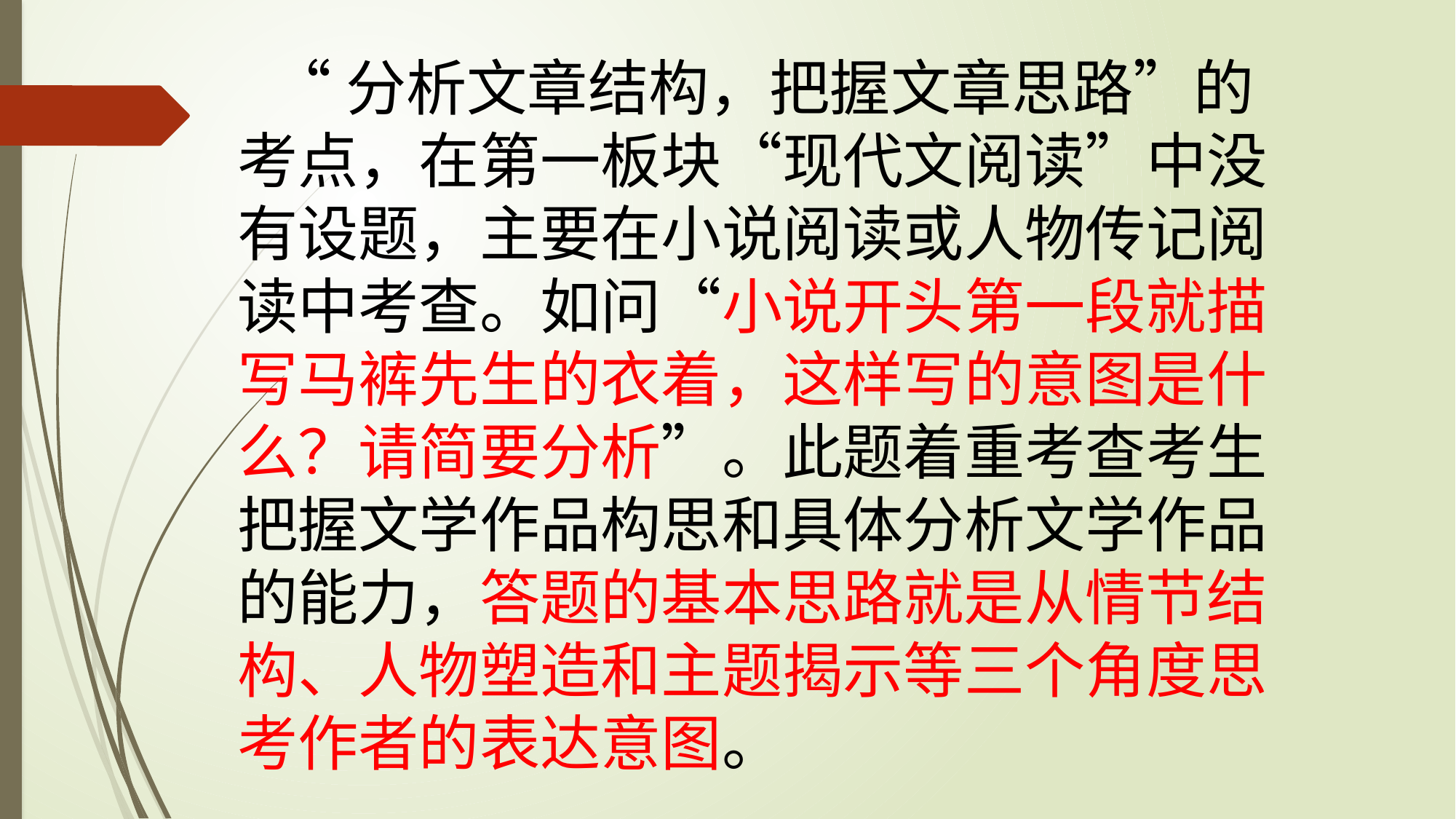

“分析文章结构，把握文章思路”的考点，在第一板块“现代文阅读”中没有设题，主要在小说阅读或人物传记阅读中考查。如问“小说开头第一段就描写马裤先生的衣着，这样写的意图是什么？请简要分析”。此题着重考查考生把握文学作品构思和具体分析文学作品的能力，答题的基本思路就是从情节结构、人物塑造和主题揭示等三个角度思考作者的表达意图。